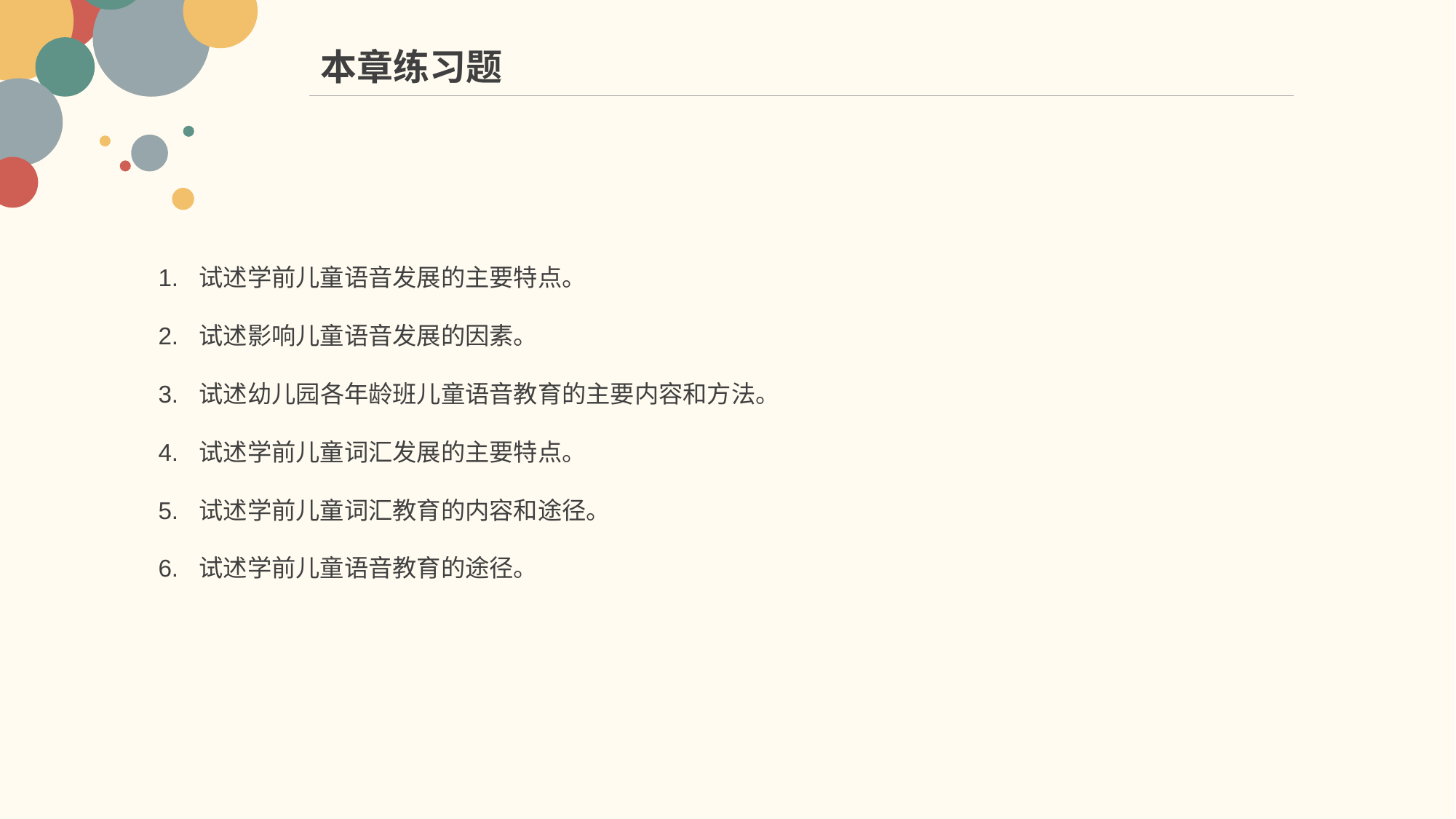

本章练习题
试述学前儿童语音发展的主要特点。
试述影响儿童语音发展的因素。
试述幼儿园各年龄班儿童语音教育的主要内容和方法。
试述学前儿童词汇发展的主要特点。
试述学前儿童词汇教育的内容和途径。
试述学前儿童语音教育的途径。